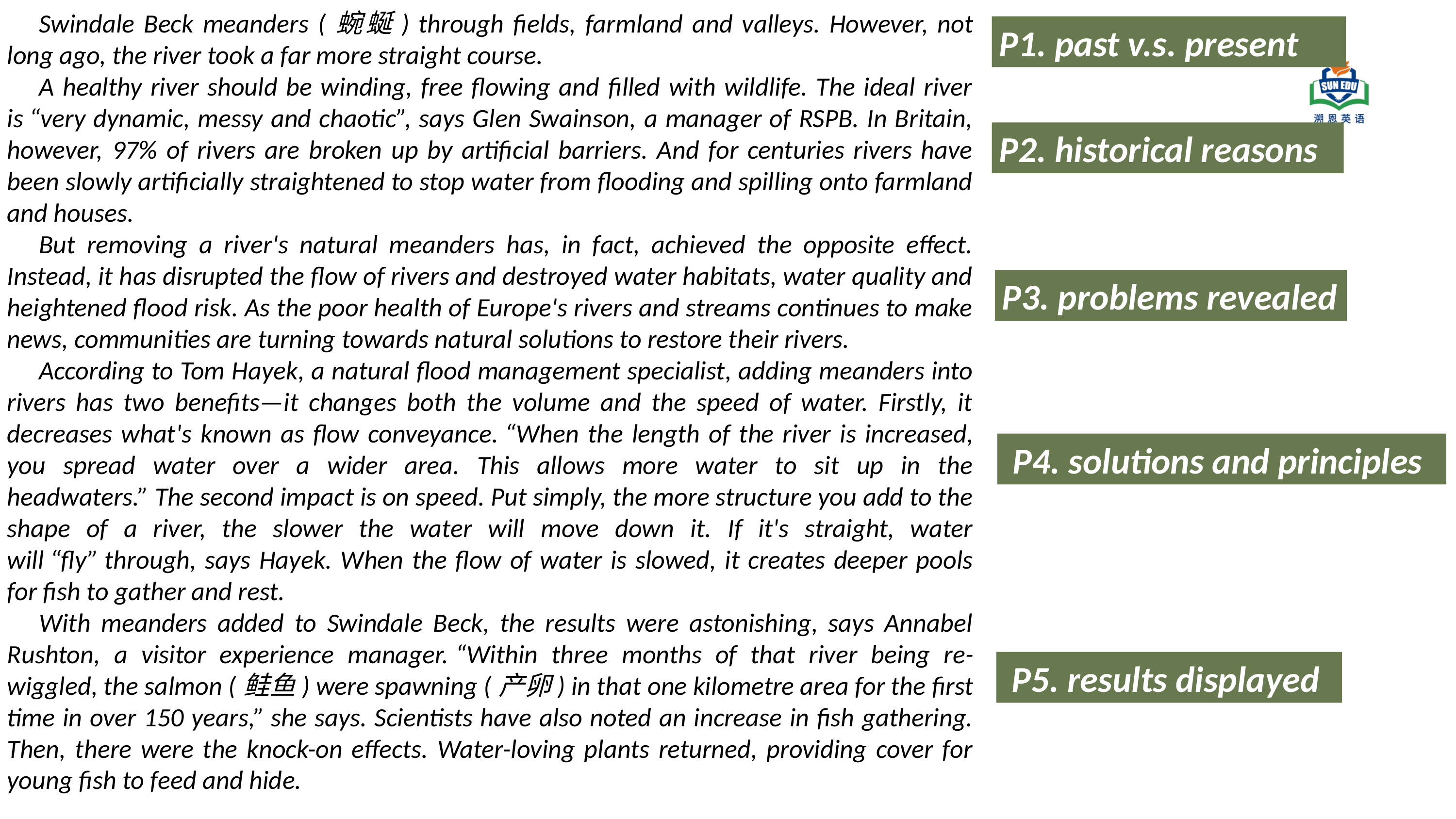

Swindale Beck meanders (蜿蜒) through fields, farmland and valleys. However, not long ago, the river took a far more straight course.
A healthy river should be winding, free flowing and filled with wildlife. The ideal river is “very dynamic, messy and chaotic”, says Glen Swainson, a manager of RSPB. In Britain, however, 97% of rivers are broken up by artificial barriers. And for centuries rivers have been slowly artificially straightened to stop water from flooding and spilling onto farmland and houses.
But removing a river's natural meanders has, in fact, achieved the opposite effect. Instead, it has disrupted the flow of rivers and destroyed water habitats, water quality and heightened flood risk. As the poor health of Europe's rivers and streams continues to make news, communities are turning towards natural solutions to restore their rivers.
According to Tom Hayek, a natural flood management specialist, adding meanders into rivers has two benefits—it changes both the volume and the speed of water. Firstly, it decreases what's known as flow conveyance. “When the length of the river is increased, you spread water over a wider area. This allows more water to sit up in the headwaters.” The second impact is on speed. Put simply, the more structure you add to the shape of a river, the slower the water will move down it. If it's straight, water will “fly” through, says Hayek. When the flow of water is slowed, it creates deeper pools for fish to gather and rest.
With meanders added to Swindale Beck, the results were astonishing, says Annabel Rushton, a visitor experience manager. “Within three months of that river being re-wiggled, the salmon (鲑鱼) were spawning (产卵) in that one kilometre area for the first time in over 150 years,” she says. Scientists have also noted an increase in fish gathering. Then, there were the knock-on effects. Water-loving plants returned, providing cover for young fish to feed and hide.
P1. past v.s. present
P2. historical reasons
P3. problems revealed
 P4. solutions and principles
 P5. results displayed